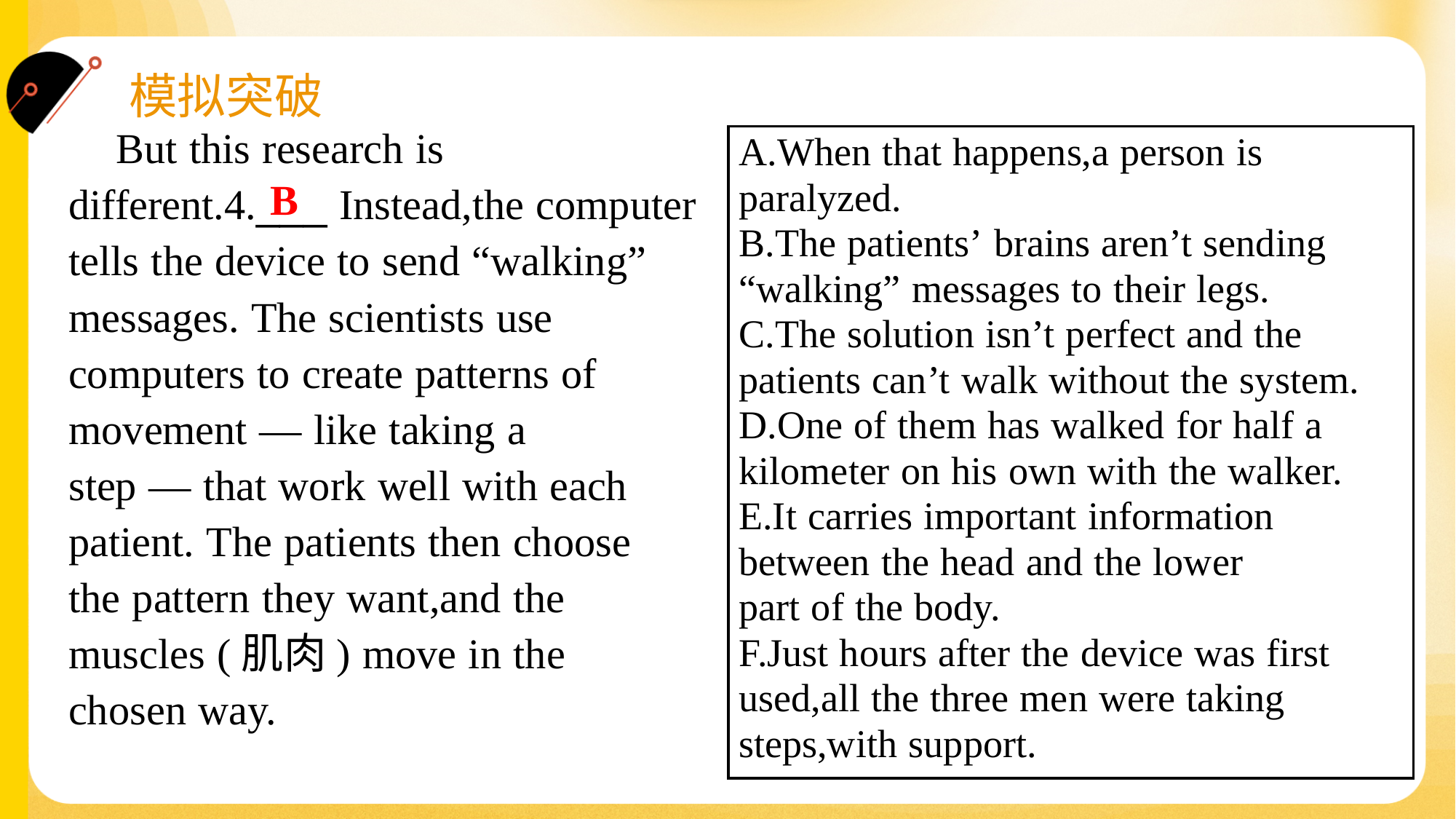

But this research is
different.4.___ Instead,the computer
tells the device to send “walking”
messages. The scientists use
computers to create patterns of
movement — like taking a
step — that work well with each
patient. The patients then choose
the pattern they want,and the
muscles (肌肉) move in the
chosen way.

A.When that happens,a person is
paralyzed.
B.The patients’ brains aren’t sending
“walking” messages to their legs.
C.The solution isn’t perfect and the
patients can’t walk without the system.
D.One of them has walked for half a
kilometer on his own with the walker.
E.It carries important information
between the head and the lower
part of the body.
F.Just hours after the device was first
used,all the three men were taking
steps,with support.
B